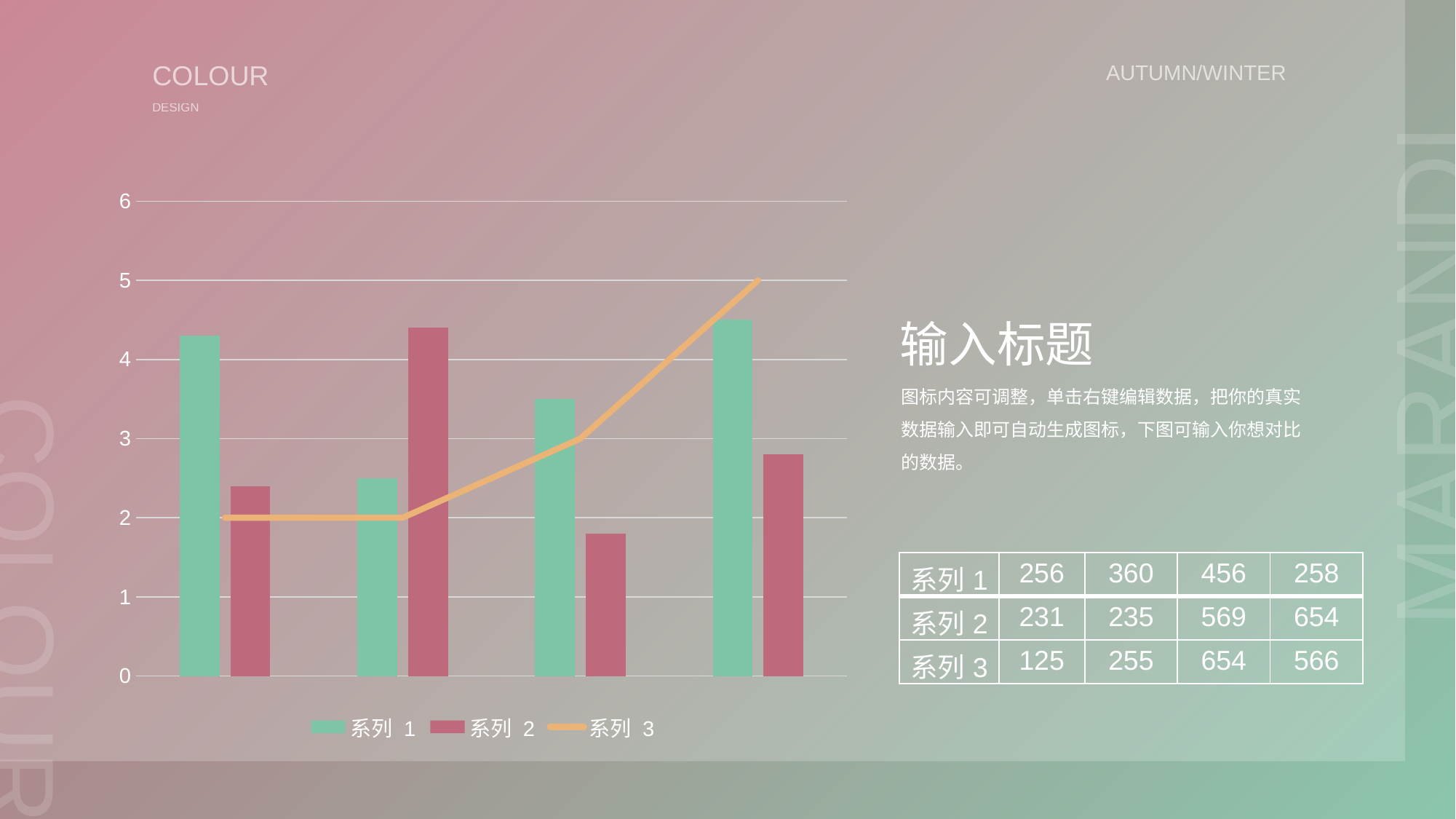

COLOUR
AUTUMN/WINTER
DESIGN

### Chart

| Category | 系列 1 | 系列 2 | 系列 3 |
|---|---|---|---|
| 类别1 | 4.3 | 2.4 | 2.0 |
| 类别2 | 2.5 | 4.4 | 2.0 |
| 类别3 | 3.5 | 1.8 | 3.0 |
| 类别4 | 4.5 | 2.8 | 5.0 |
MARANDI
输入标题
图标内容可调整，单击右键编辑数据，把你的真实数据输入即可自动生成图标，下图可输入你想对比的数据。
| 系列1 | 256 | 360 | 456 | 258 |
| --- | --- | --- | --- | --- |
| 系列2 | 231 | 235 | 569 | 654 |
| 系列3 | 125 | 255 | 654 | 566 |
COLOUR